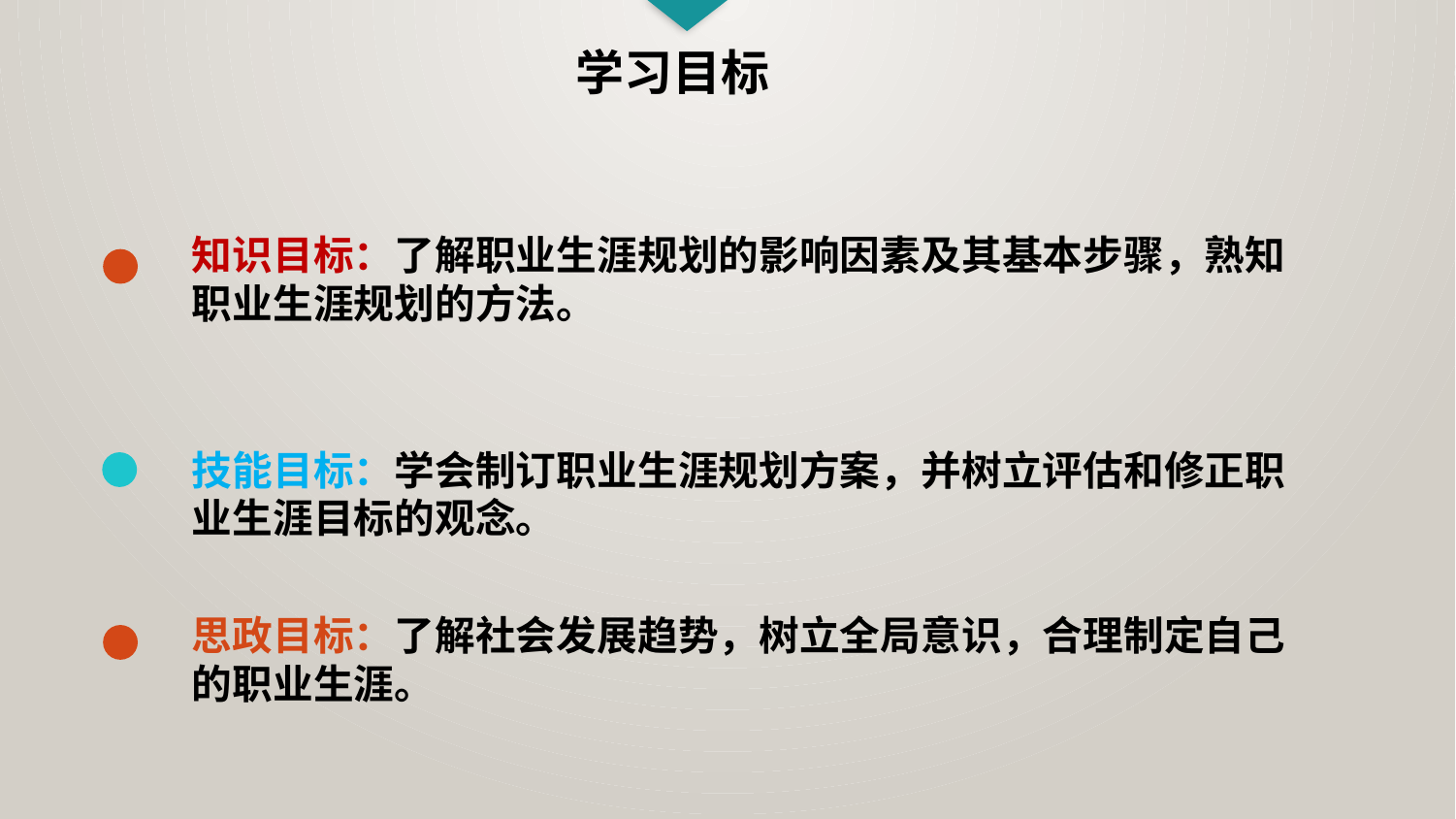

学习目标
知识目标：了解职业生涯规划的影响因素及其基本步骤，熟知职业生涯规划的方法。

技能目标：学会制订职业生涯规划方案，并树立评估和修正职业生涯目标的观念。

思政目标：了解社会发展趋势，树立全局意识，合理制定自己的职业生涯。

3